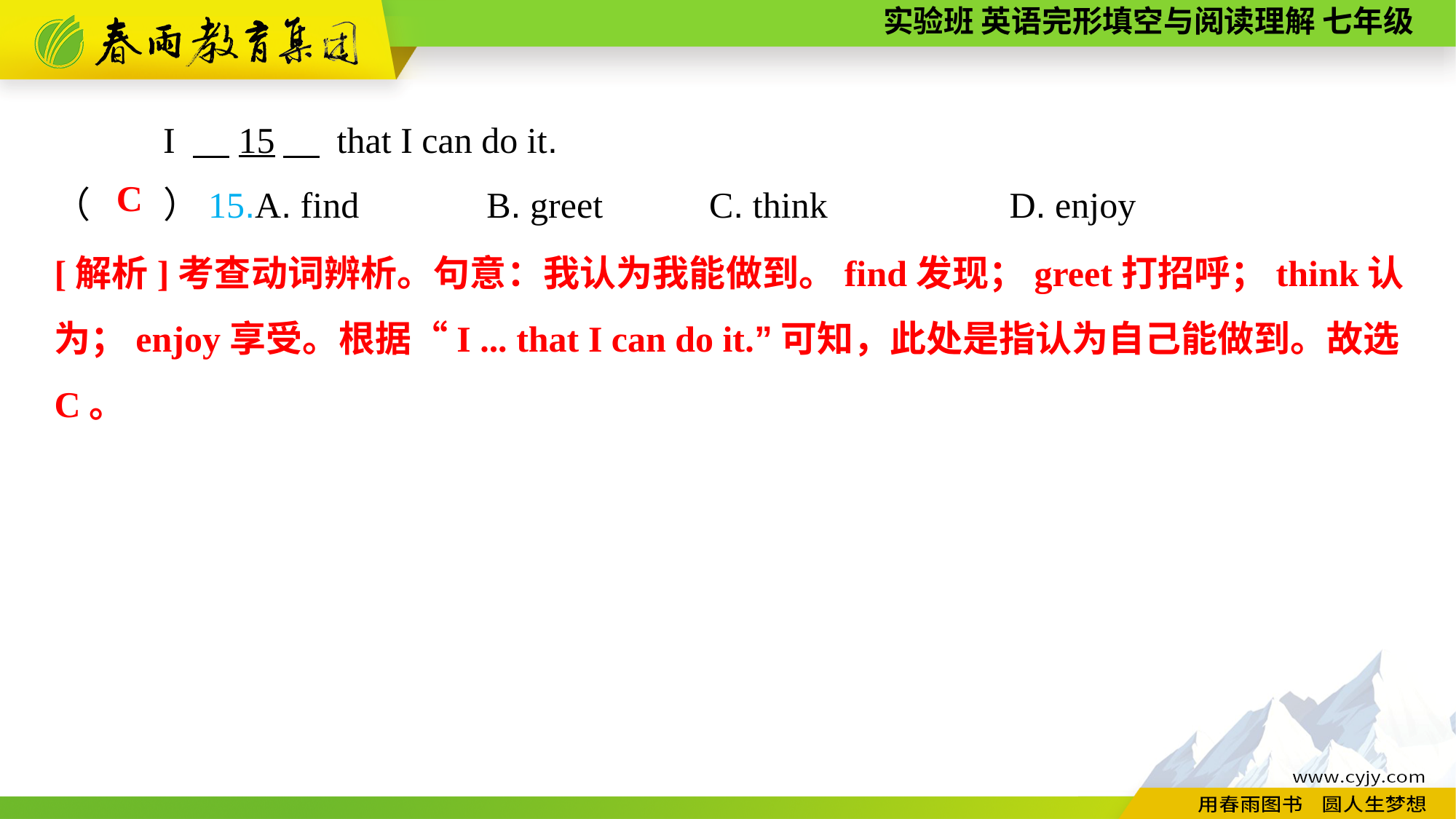

I 　15　 that I can do it.
（　　）15.A. find              B. greet	C. think	         D. enjoy

C
[解析]考查动词辨析。句意：我认为我能做到。find发现；greet打招呼；think认为；enjoy享受。根据“I ... that I can do it.”可知，此处是指认为自己能做到。故选C。